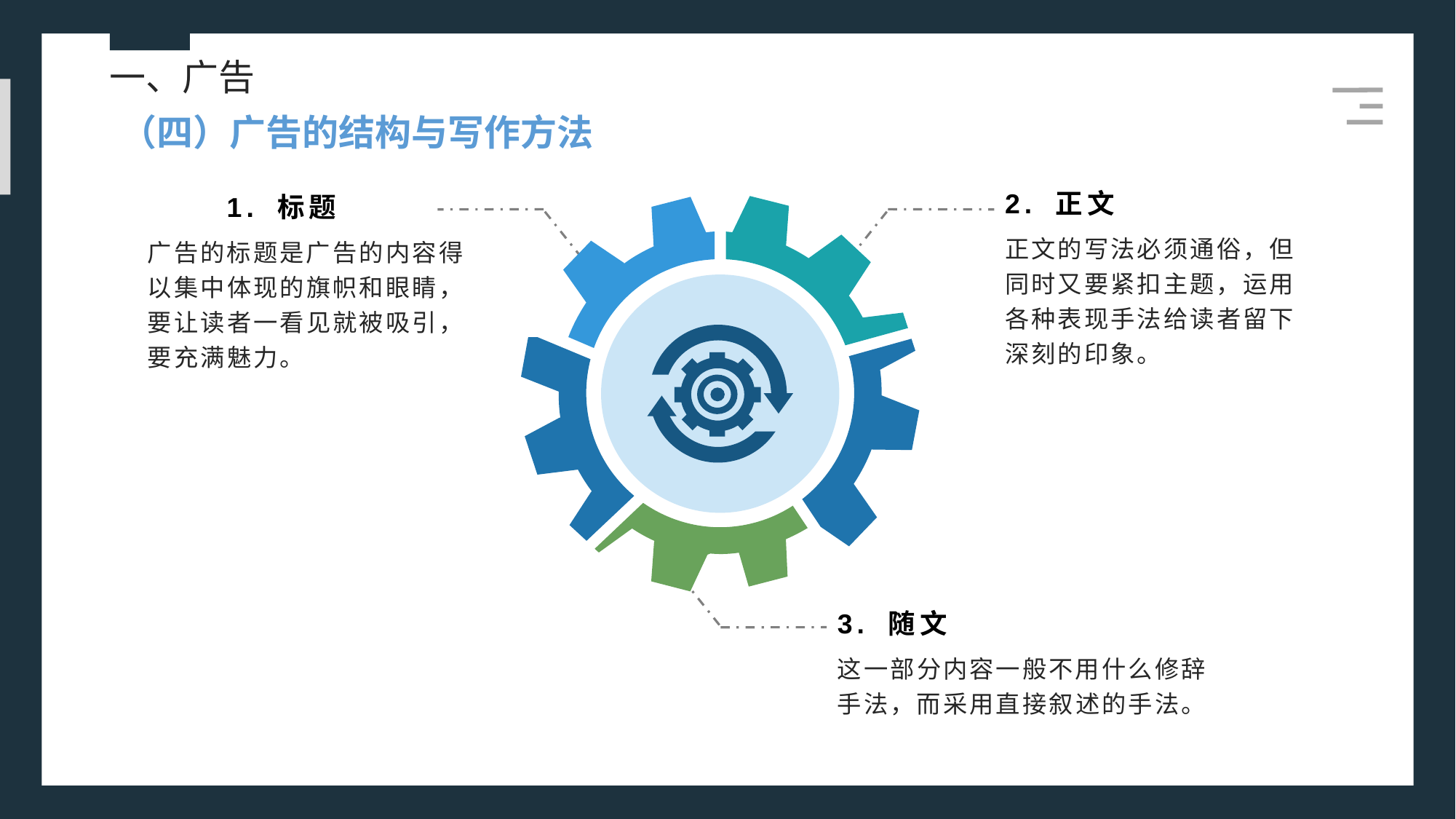

一、广告

（四）广告的结构与写作方法
2. 正文
1. 标题

正文的写法必须通俗，但同时又要紧扣主题，运用各种表现手法给读者留下深刻的印象。
广告的标题是广告的内容得以集中体现的旗帜和眼睛，要让读者一看见就被吸引，要充满魅力。

3. 随文
这一部分内容一般不用什么修辞手法，而采用直接叙述的手法。